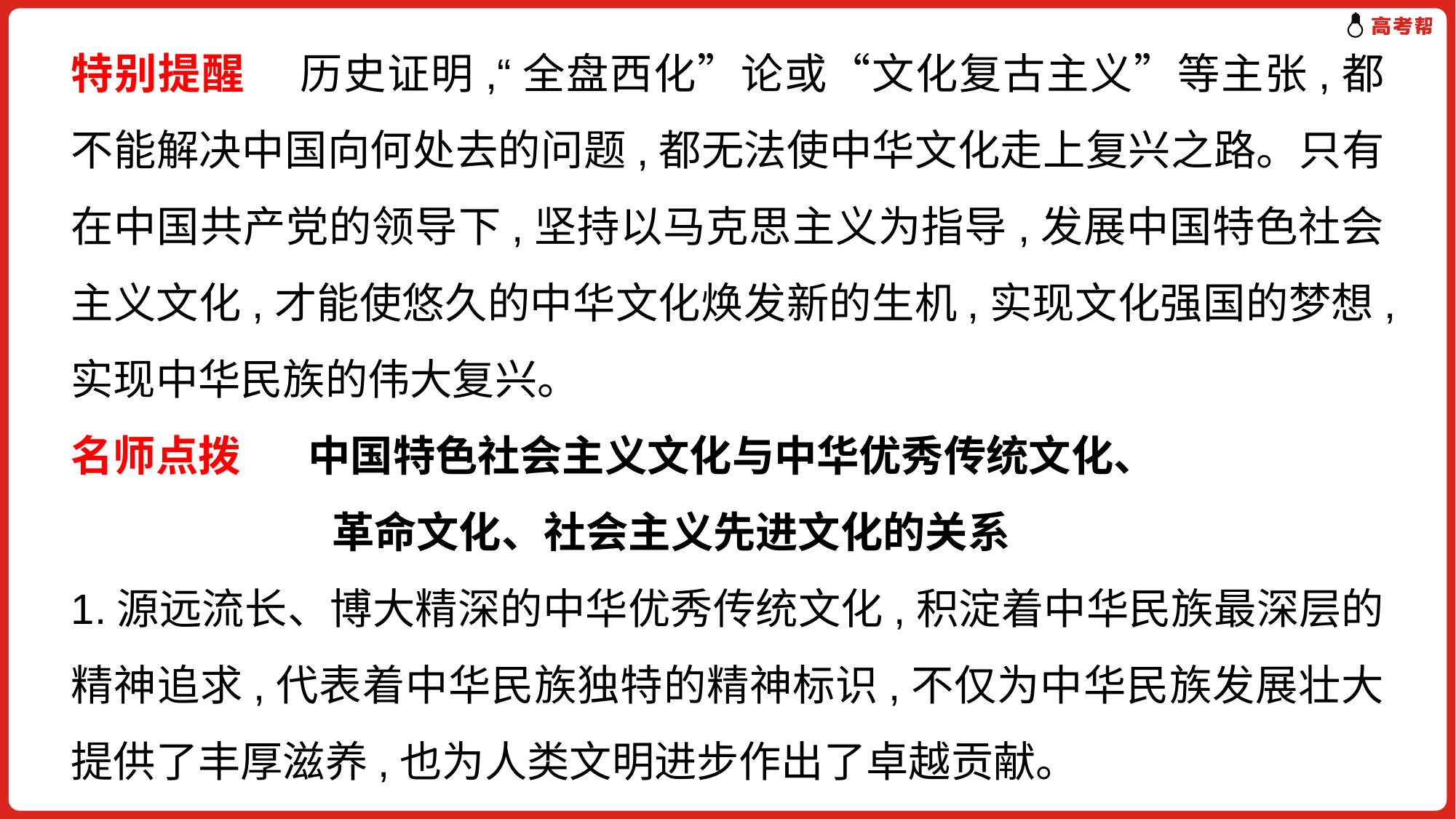

特别提醒     历史证明,“全盘西化”论或“文化复古主义”等主张,都不能解决中国向何处去的问题,都无法使中华文化走上复兴之路。只有在中国共产党的领导下,坚持以马克思主义为指导,发展中国特色社会主义文化,才能使悠久的中华文化焕发新的生机,实现文化强国的梦想,实现中华民族的伟大复兴。
名师点拨       中国特色社会主义文化与中华优秀传统文化、
                          革命文化、社会主义先进文化的关系
1.源远流长、博大精深的中华优秀传统文化,积淀着中华民族最深层的精神追求,代表着中华民族独特的精神标识,不仅为中华民族发展壮大提供了丰厚滋养,也为人类文明进步作出了卓越贡献。